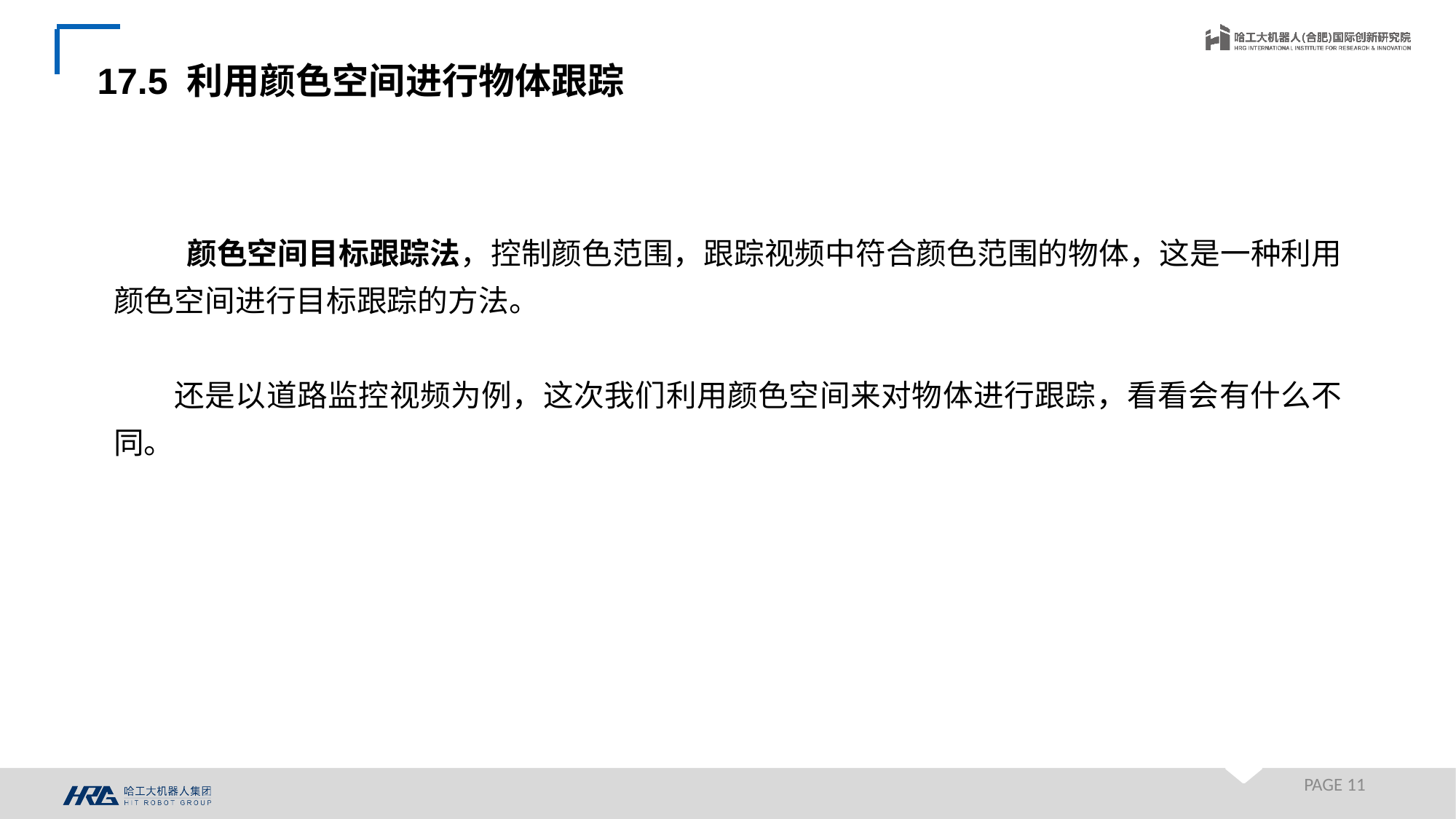

17.5 利用颜色空间进行物体跟踪
颜色空间目标跟踪法，控制颜色范围，跟踪视频中符合颜色范围的物体，这是一种利用颜色空间进行目标跟踪的方法。

还是以道路监控视频为例，这次我们利用颜色空间来对物体进行跟踪，看看会有什么不同。